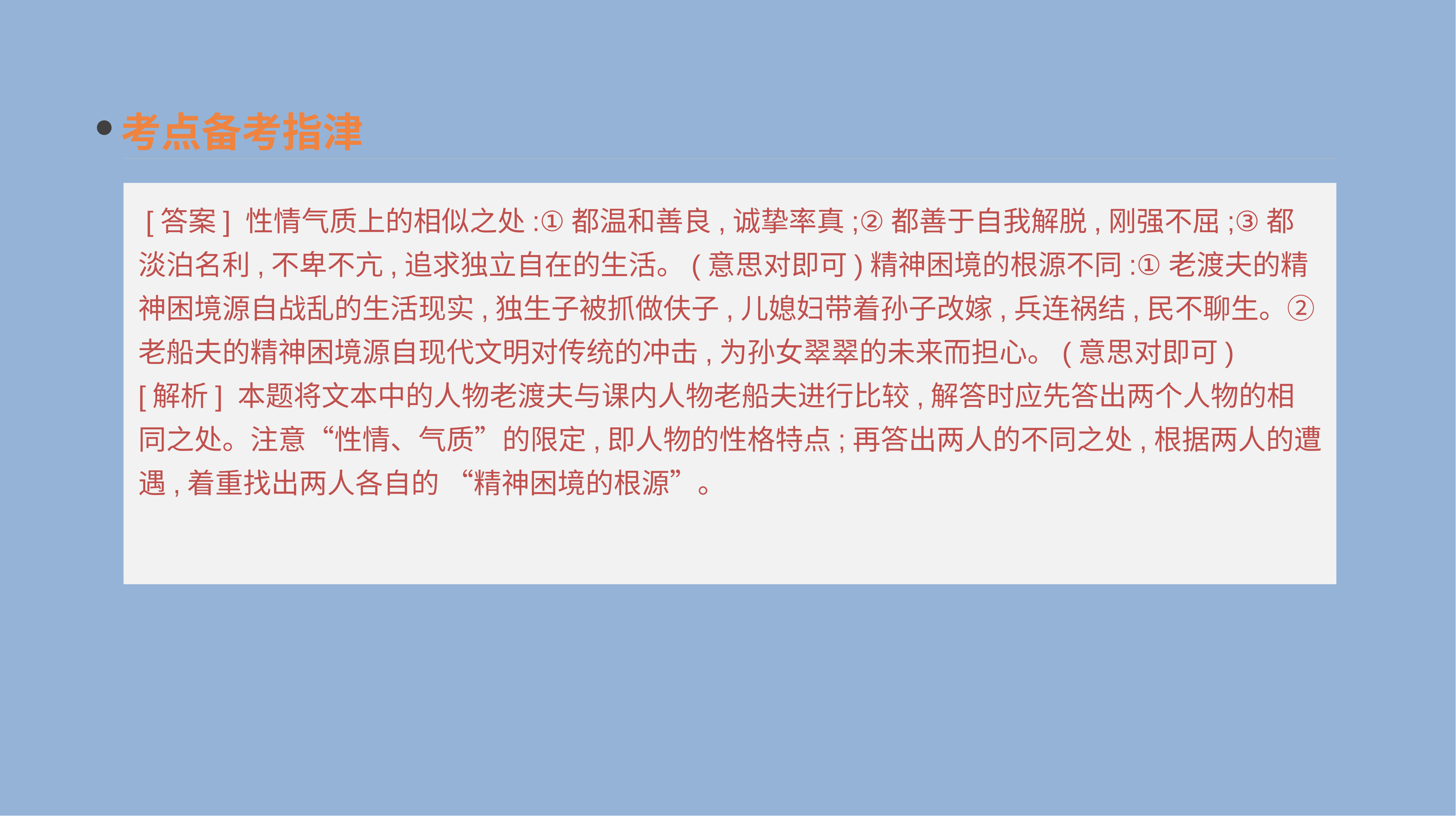

考点备考指津

 [答案] 性情气质上的相似之处:①都温和善良,诚挚率真;②都善于自我解脱,刚强不屈;③都淡泊名利,不卑不亢,追求独立自在的生活。(意思对即可)精神困境的根源不同:①老渡夫的精神困境源自战乱的生活现实,独生子被抓做伕子,儿媳妇带着孙子改嫁,兵连祸结,民不聊生。②老船夫的精神困境源自现代文明对传统的冲击,为孙女翠翠的未来而担心。(意思对即可)
[解析] 本题将文本中的人物老渡夫与课内人物老船夫进行比较,解答时应先答出两个人物的相同之处。注意“性情、气质”的限定,即人物的性格特点;再答出两人的不同之处,根据两人的遭遇,着重找出两人各自的 “精神困境的根源”。